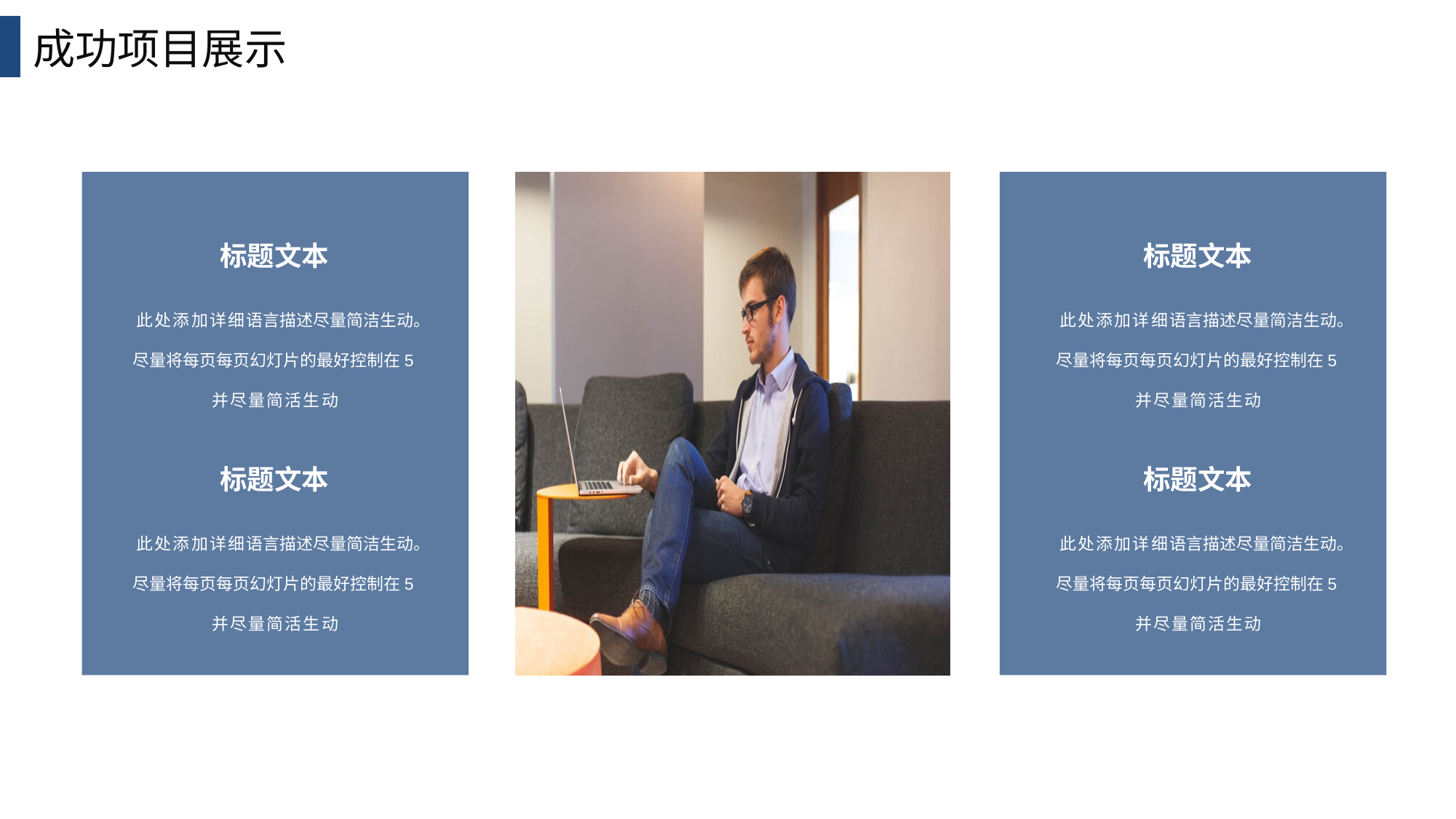

成功项目展示

标题文本
标题文本
此处添加详细语言描述尽量简洁生动。尽量将每页每页幻灯片的最好控制在5并尽量简活生动
此处添加详细语言描述尽量简洁生动。尽量将每页每页幻灯片的最好控制在5并尽量简活生动
标题文本
标题文本
此处添加详细语言描述尽量简洁生动。尽量将每页每页幻灯片的最好控制在5并尽量简活生动
此处添加详细语言描述尽量简洁生动。尽量将每页每页幻灯片的最好控制在5并尽量简活生动